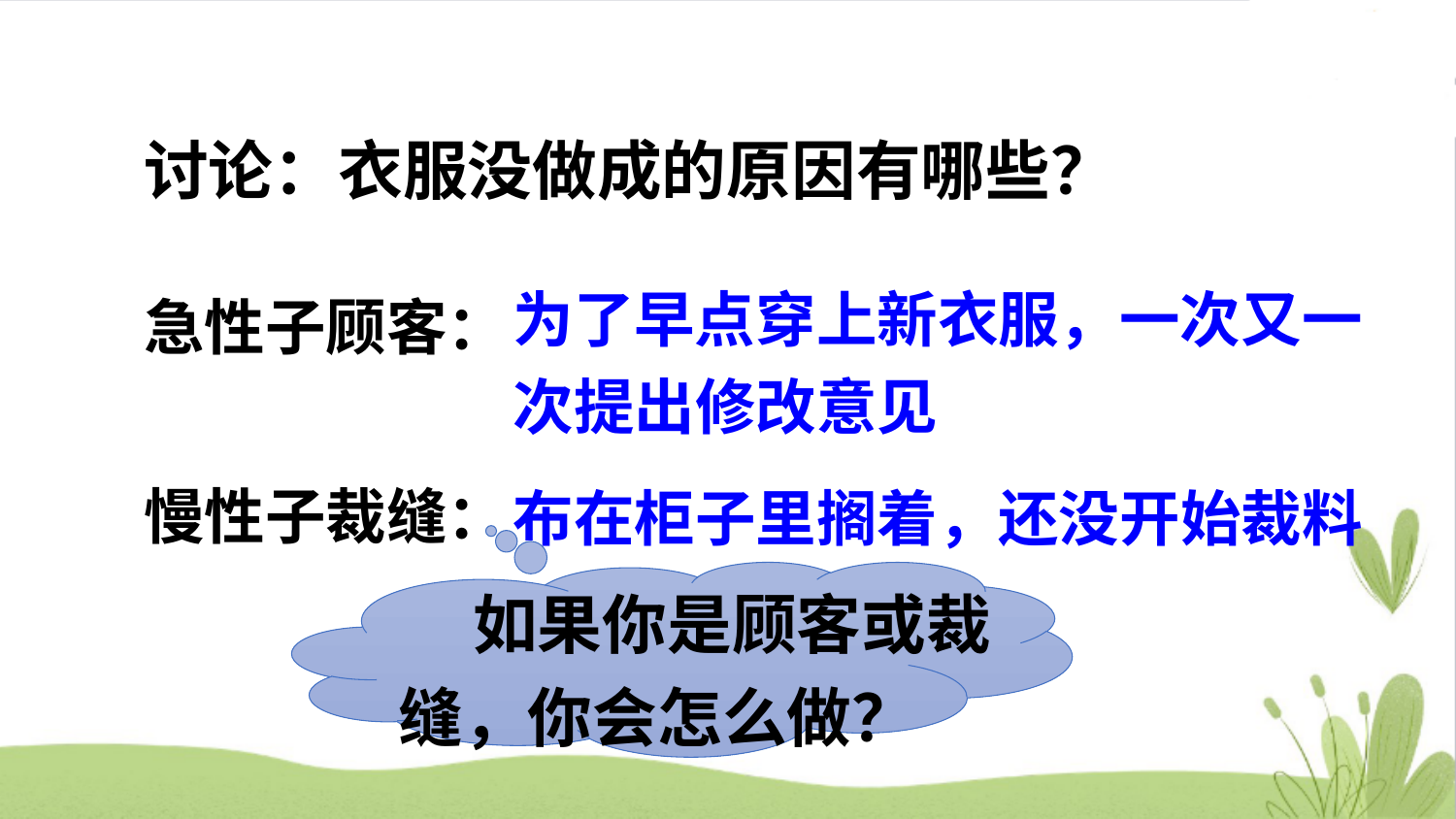

讨论：衣服没做成的原因有哪些？
急性子顾客：

慢性子裁缝：
为了早点穿上新衣服，一次又一次提出修改意见
布在柜子里搁着，还没开始裁料

    如果你是顾客或裁缝，你会怎么做？